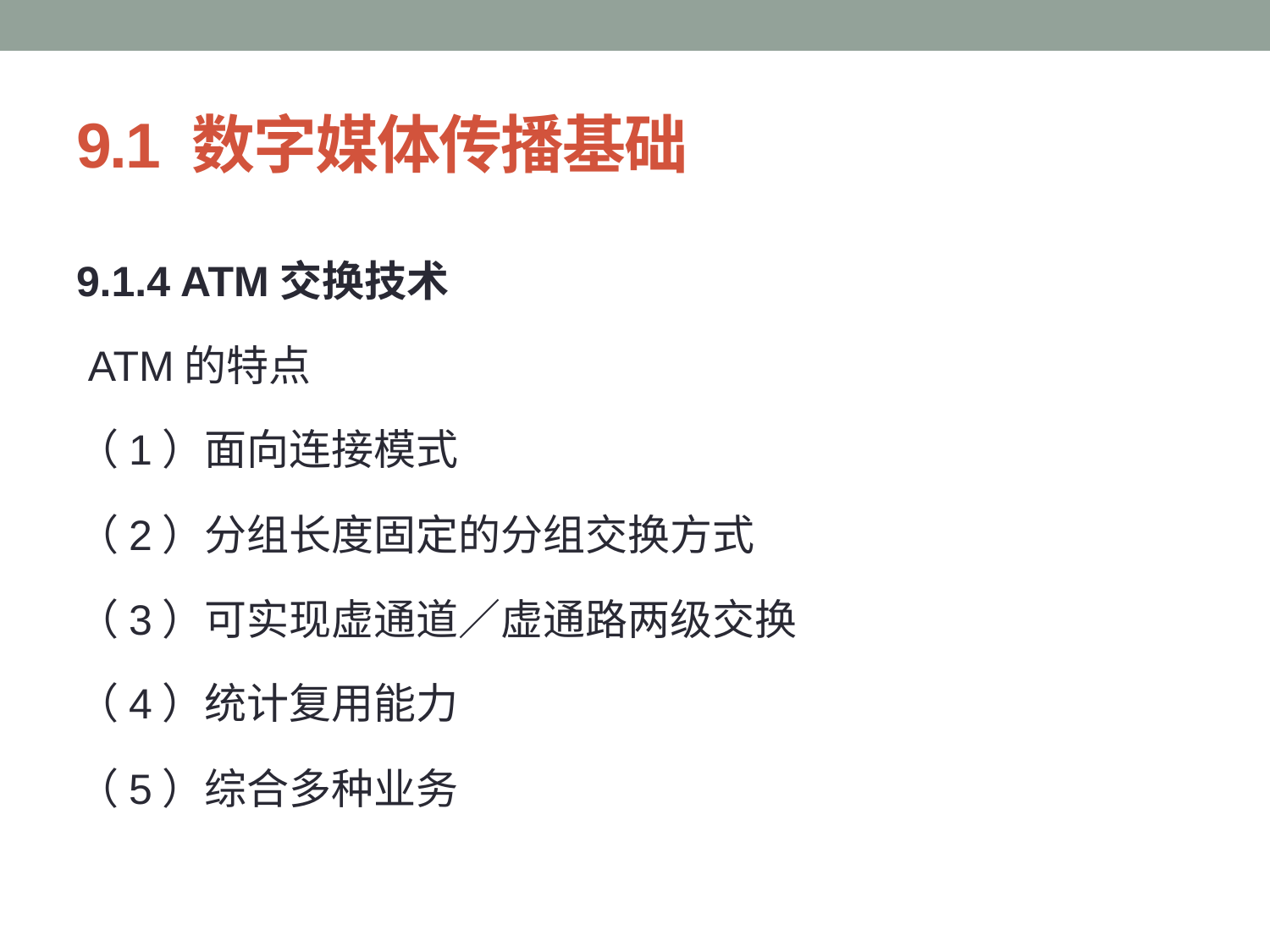

# 9.1 数字媒体传播基础
9.1.4 ATM交换技术
 ATM的特点
（1）面向连接模式
（2）分组长度固定的分组交换方式
（3）可实现虚通道∕虚通路两级交换
（4）统计复用能力
（5）综合多种业务